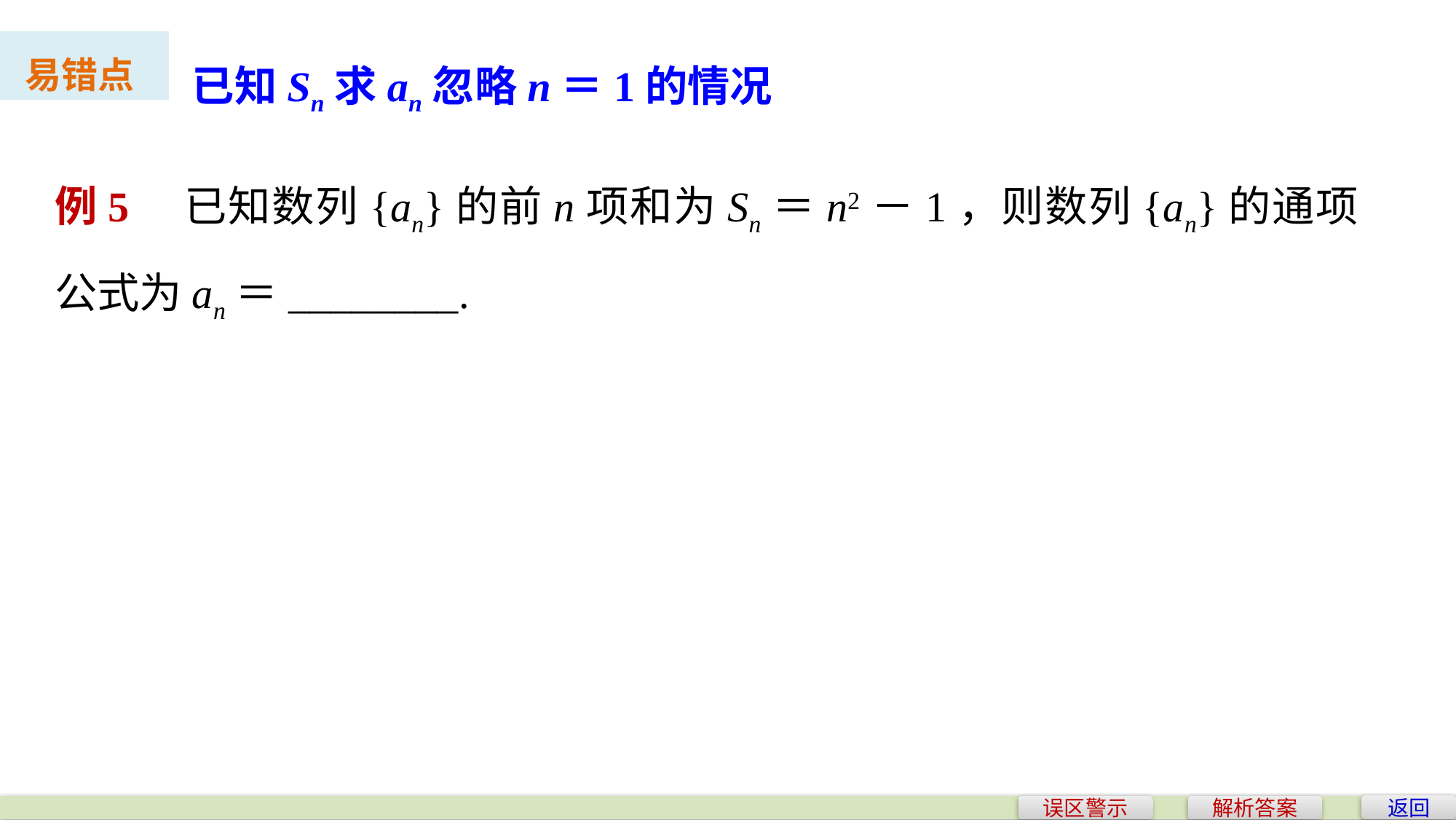

已知Sn求an忽略n＝1的情况

易错点
例5　已知数列{an}的前n项和为Sn＝n2－1，则数列{an}的通项公式为an＝________.
返回
误区警示
解析答案